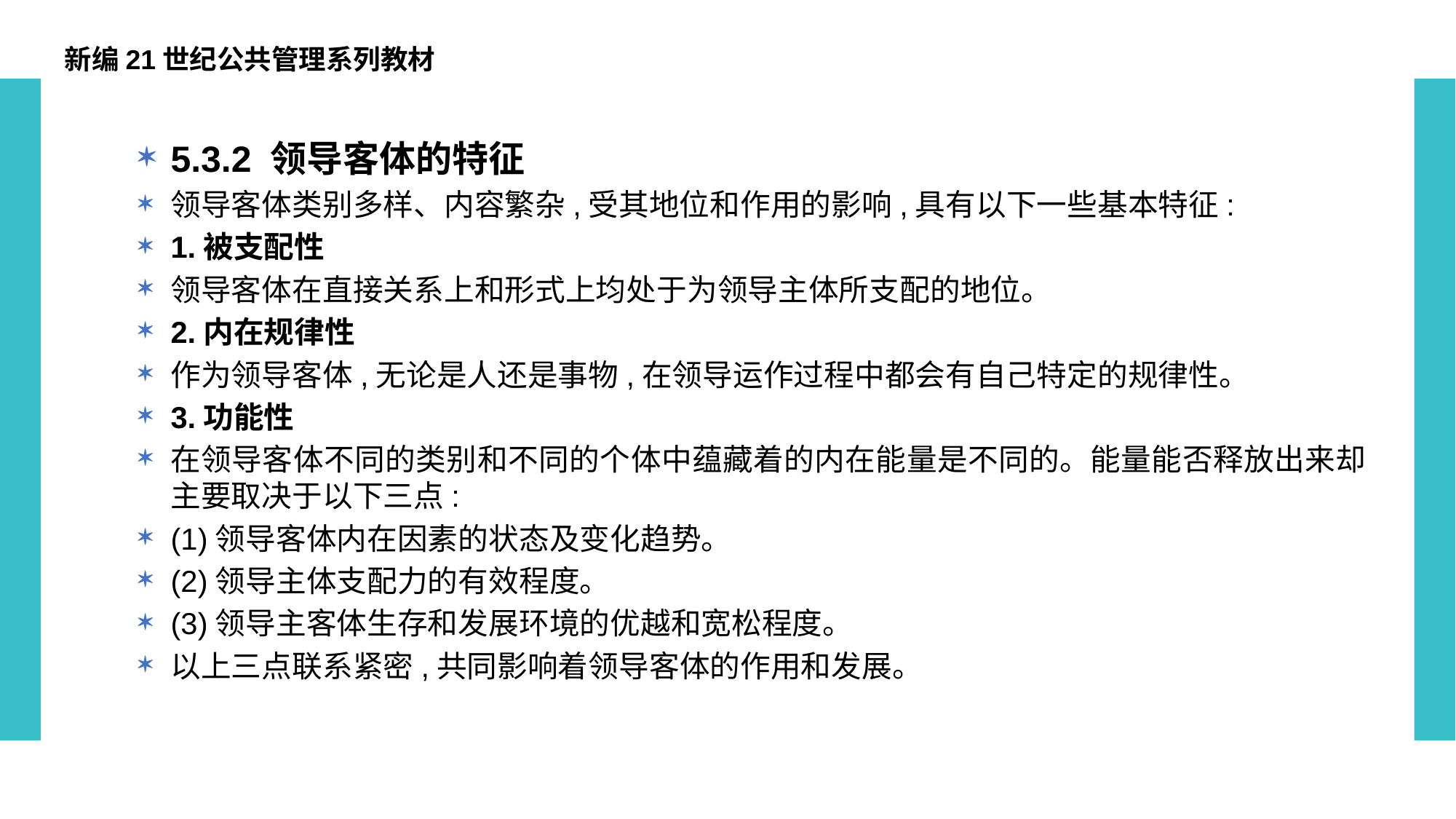

新编21世纪公共管理系列教材
5.3.2 领导客体的特征
领导客体类别多样、内容繁杂,受其地位和作用的影响,具有以下一些基本特征:
1.被支配性
领导客体在直接关系上和形式上均处于为领导主体所支配的地位。
2.内在规律性
作为领导客体,无论是人还是事物,在领导运作过程中都会有自己特定的规律性。
3.功能性
在领导客体不同的类别和不同的个体中蕴藏着的内在能量是不同的。能量能否释放出来却主要取决于以下三点:
(1)领导客体内在因素的状态及变化趋势。
(2)领导主体支配力的有效程度。
(3)领导主客体生存和发展环境的优越和宽松程度。
以上三点联系紧密,共同影响着领导客体的作用和发展。